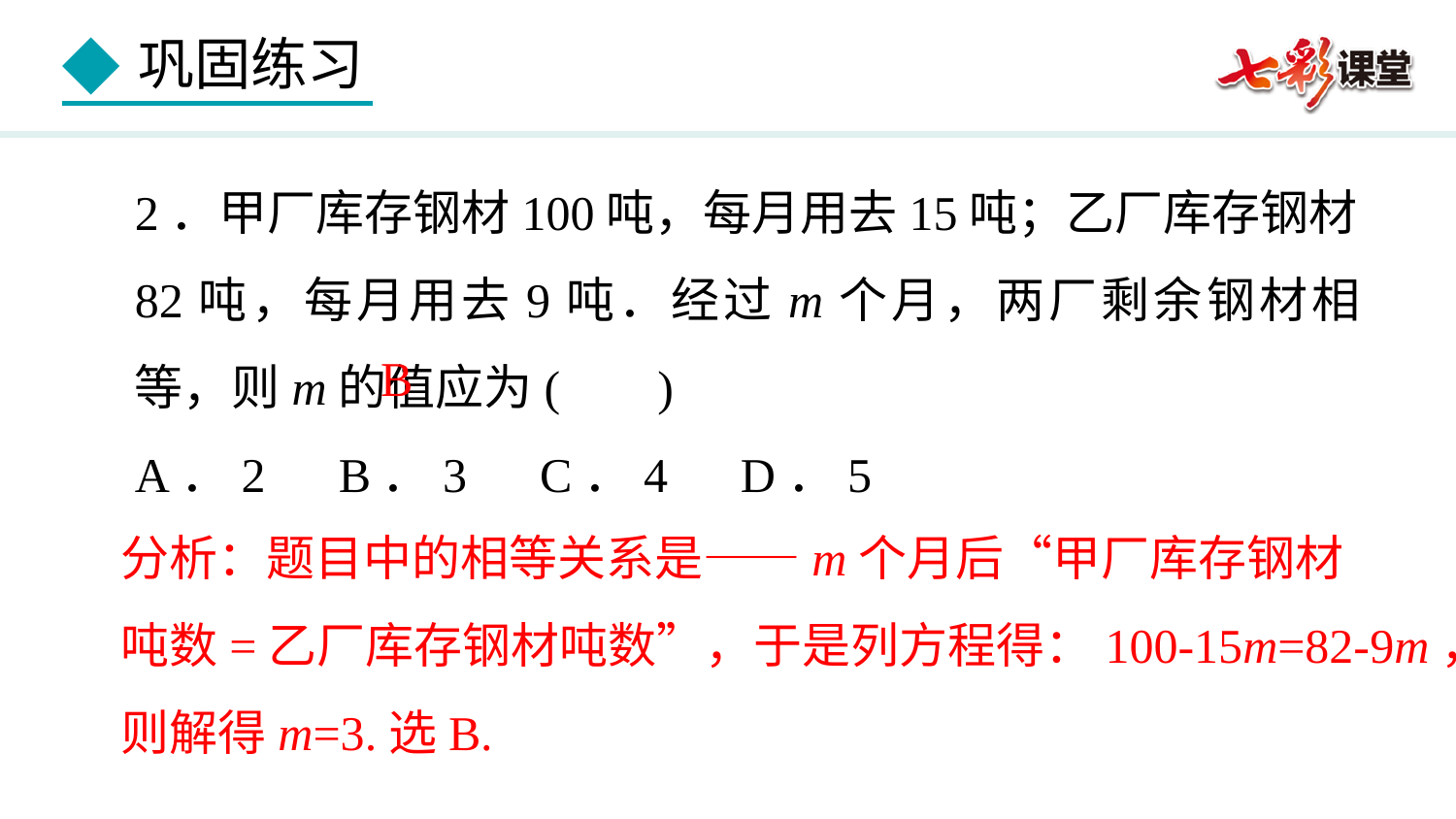

2．甲厂库存钢材100吨，每月用去15吨；乙厂库存钢材82吨，每月用去9吨．经过m个月，两厂剩余钢材相等，则m的值应为(        )
A．2      B．3      C．4      D．5
B
分析：题目中的相等关系是——m个月后“甲厂库存钢材
吨数=乙厂库存钢材吨数”，于是列方程得：100-15m=82-9m，
则解得m=3.选B.